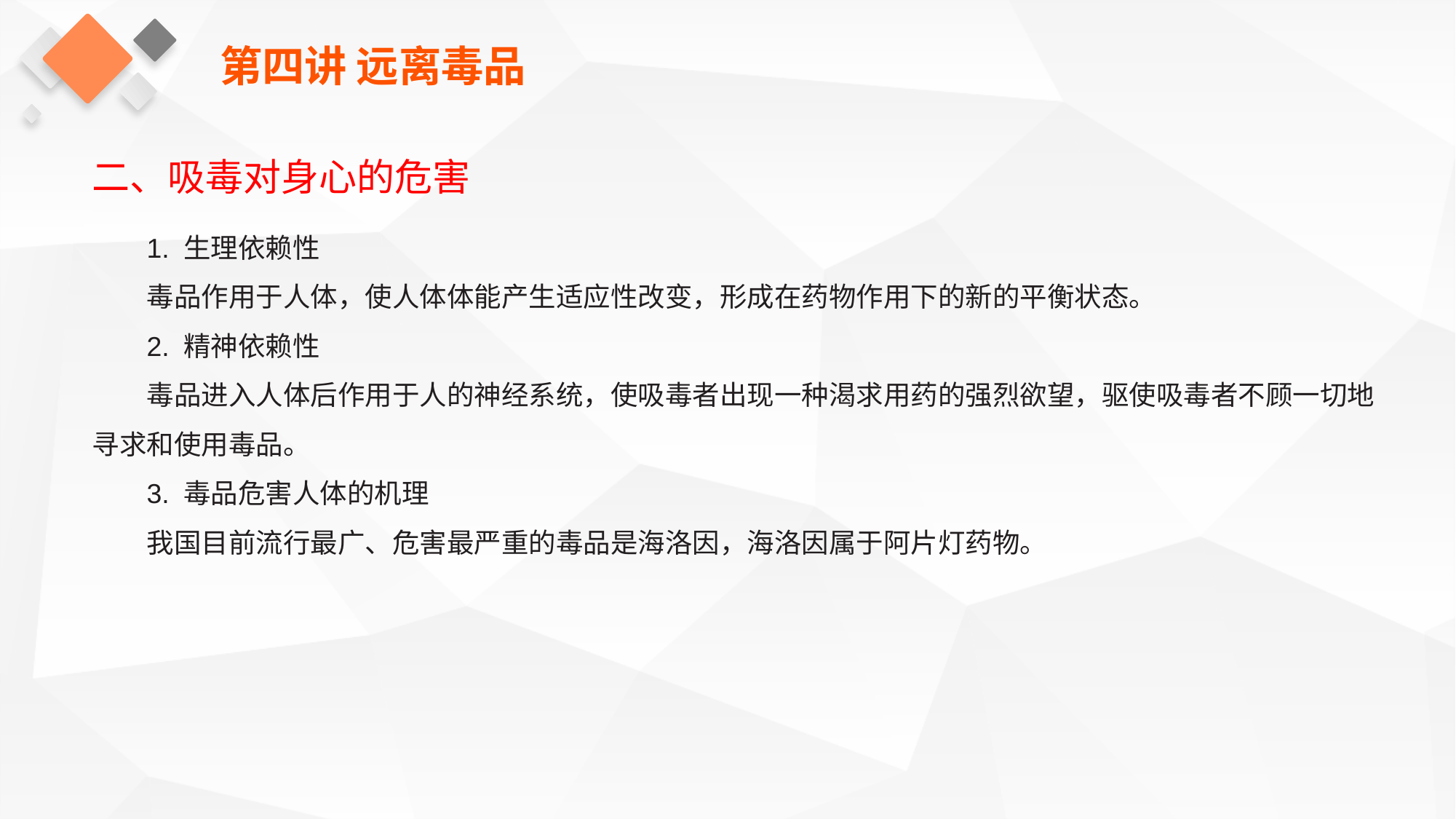

第四讲 远离毒品
二、吸毒对身心的危害
1. 生理依赖性
毒品作用于人体，使人体体能产生适应性改变，形成在药物作用下的新的平衡状态。
2. 精神依赖性
毒品进入人体后作用于人的神经系统，使吸毒者出现一种渴求用药的强烈欲望，驱使吸毒者不顾一切地寻求和使用毒品。
3. 毒品危害人体的机理
我国目前流行最广、危害最严重的毒品是海洛因，海洛因属于阿片灯药物。